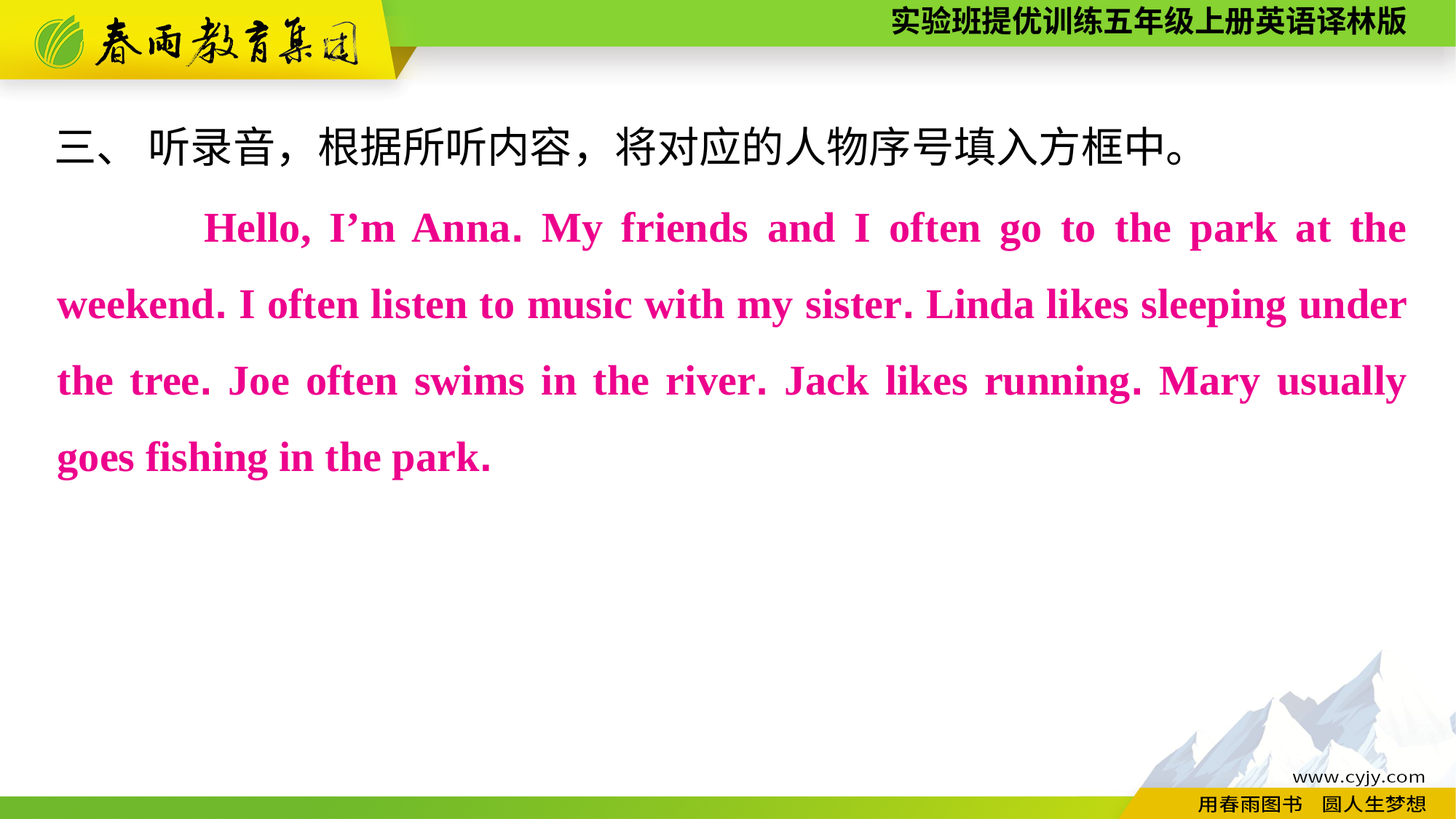

三、 听录音，根据所听内容，将对应的人物序号填入方框中。
 　　Hello, I’m Anna. My friends and I often go to the park at the weekend. I often listen to music with my sister. Linda likes sleeping under the tree. Joe often swims in the river. Jack likes running. Mary usually goes fishing in the park.